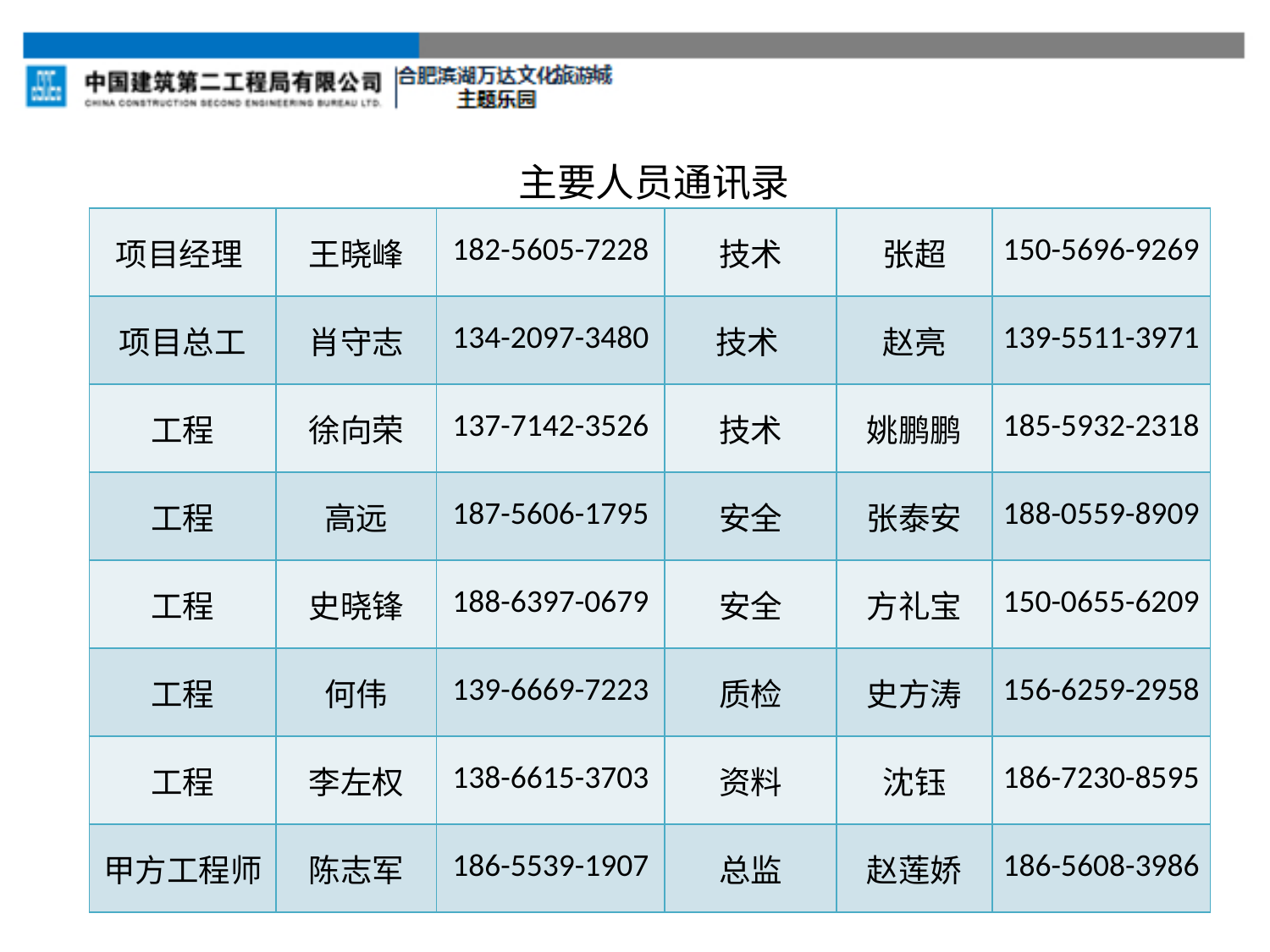

主要人员通讯录
| 项目经理 | 王晓峰 | 182-5605-7228 | 技术 | 张超 | 150-5696-9269 |
| --- | --- | --- | --- | --- | --- |
| 项目总工 | 肖守志 | 134-2097-3480 | 技术 | 赵亮 | 139-5511-3971 |
| 工程 | 徐向荣 | 137-7142-3526 | 技术 | 姚鹏鹏 | 185-5932-2318 |
| 工程 | 高远 | 187-5606-1795 | 安全 | 张泰安 | 188-0559-8909 |
| 工程 | 史晓锋 | 188-6397-0679 | 安全 | 方礼宝 | 150-0655-6209 |
| 工程 | 何伟 | 139-6669-7223 | 质检 | 史方涛 | 156-6259-2958 |
| 工程 | 李左权 | 138-6615-3703 | 资料 | 沈钰 | 186-7230-8595 |
| 甲方工程师 | 陈志军 | 186-5539-1907 | 总监 | 赵莲娇 | 186-5608-3986 |